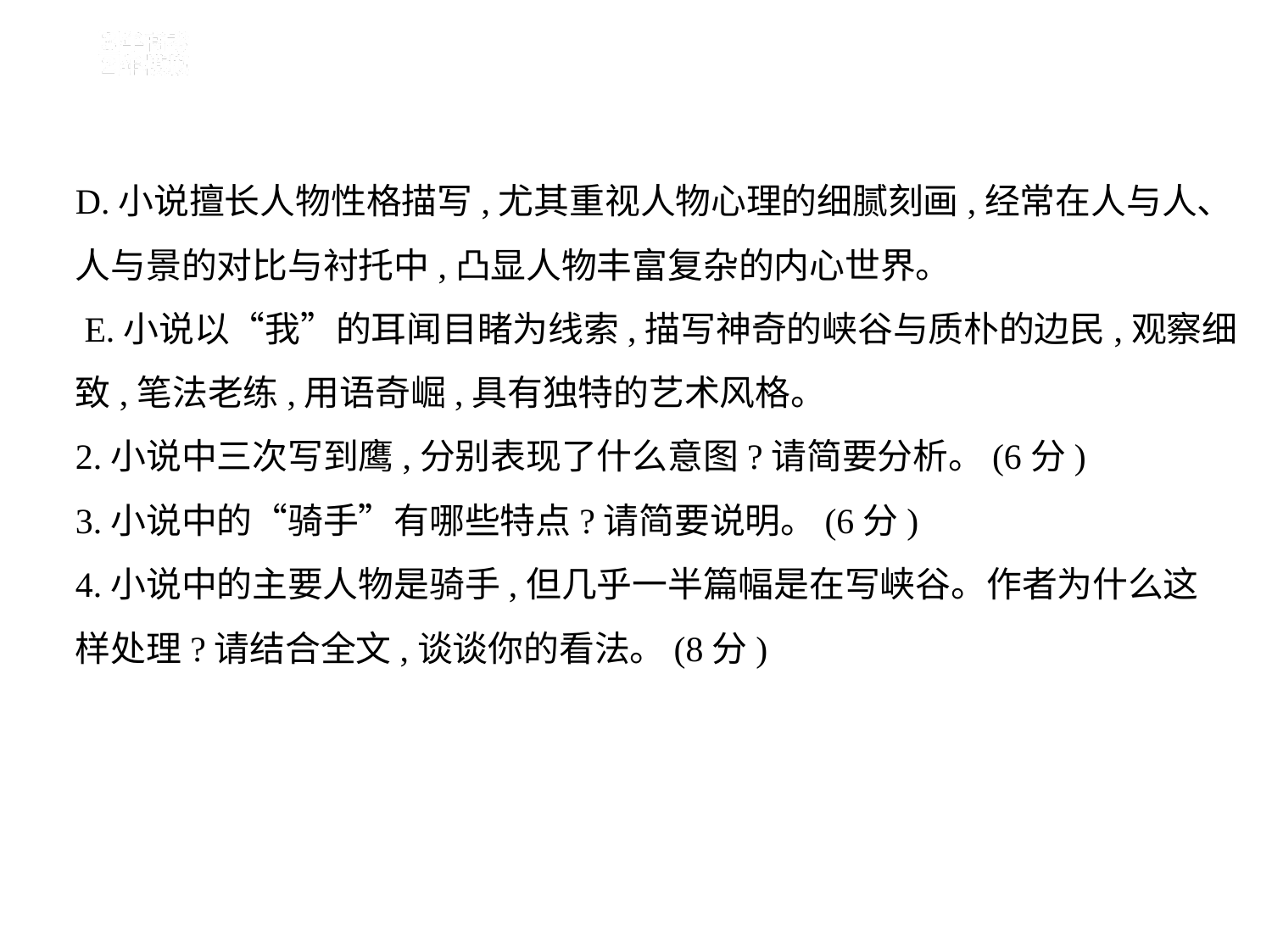

D.小说擅长人物性格描写,尤其重视人物心理的细腻刻画,经常在人与人、
人与景的对比与衬托中,凸显人物丰富复杂的内心世界。
 E.小说以“我”的耳闻目睹为线索,描写神奇的峡谷与质朴的边民,观察细
致,笔法老练,用语奇崛,具有独特的艺术风格。
2.小说中三次写到鹰,分别表现了什么意图?请简要分析。(6分)
3.小说中的“骑手”有哪些特点?请简要说明。(6分)
4.小说中的主要人物是骑手,但几乎一半篇幅是在写峡谷。作者为什么这
样处理?请结合全文,谈谈你的看法。(8分)